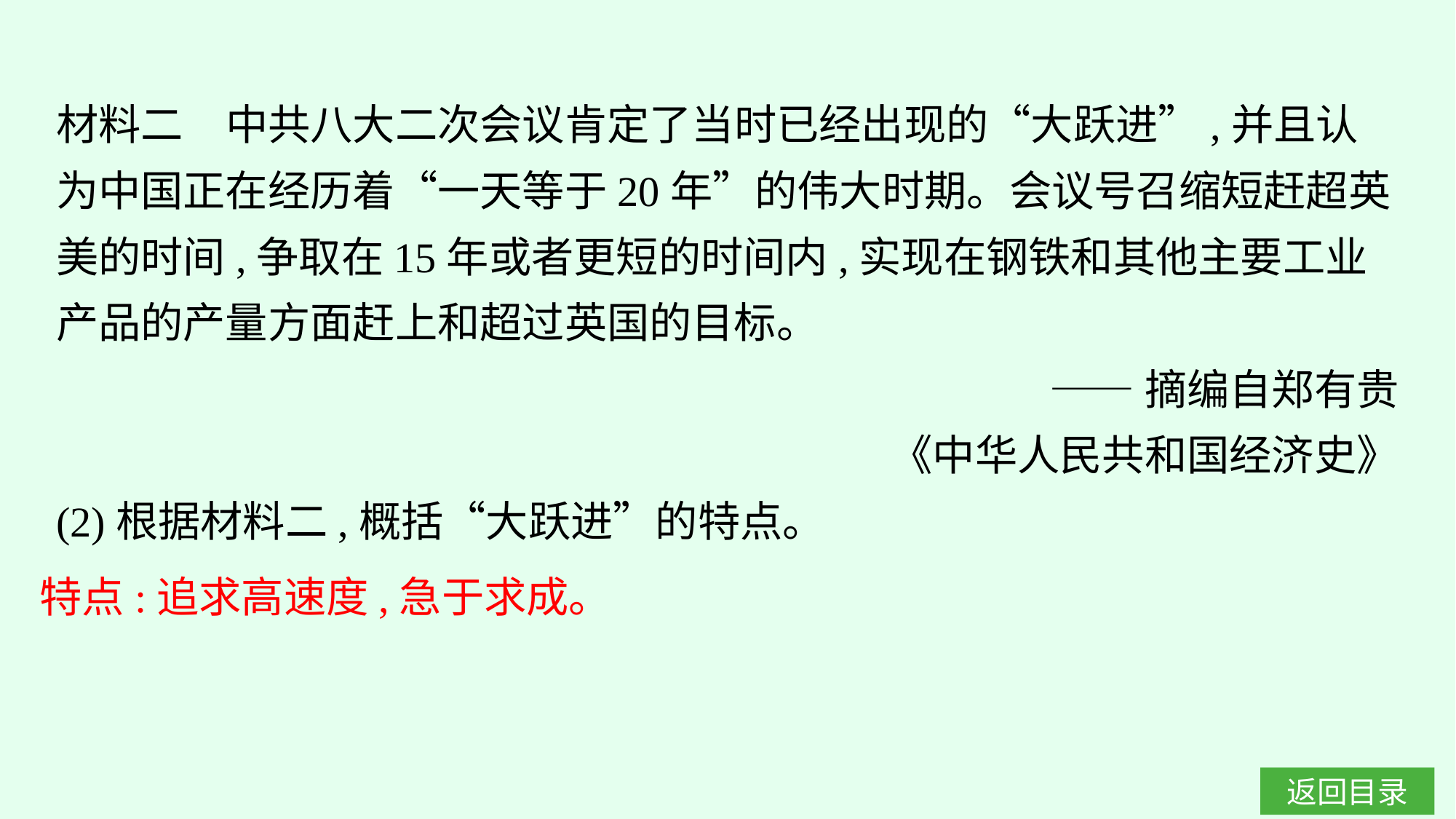

材料二　中共八大二次会议肯定了当时已经出现的“大跃进”,并且认为中国正在经历着“一天等于20年”的伟大时期。会议号召缩短赶超英美的时间,争取在15年或者更短的时间内,实现在钢铁和其他主要工业产品的产量方面赶上和超过英国的目标。
——摘编自郑有贵
《中华人民共和国经济史》
(2)根据材料二,概括“大跃进”的特点。
特点:追求高速度,急于求成。